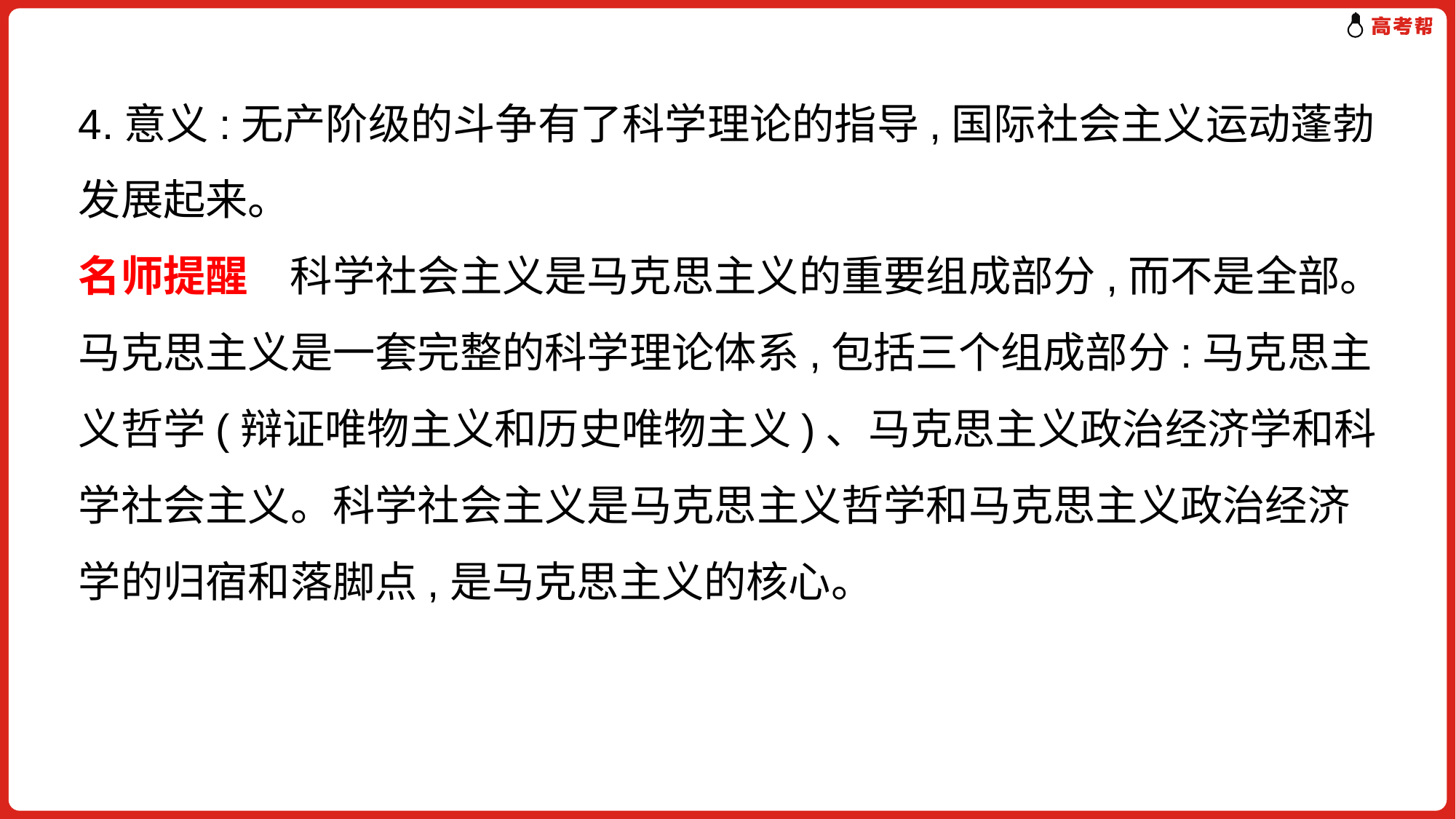

4.意义:无产阶级的斗争有了科学理论的指导,国际社会主义运动蓬勃发展起来。
名师提醒　科学社会主义是马克思主义的重要组成部分,而不是全部。马克思主义是一套完整的科学理论体系,包括三个组成部分:马克思主义哲学(辩证唯物主义和历史唯物主义)、马克思主义政治经济学和科学社会主义。科学社会主义是马克思主义哲学和马克思主义政治经济学的归宿和落脚点,是马克思主义的核心。